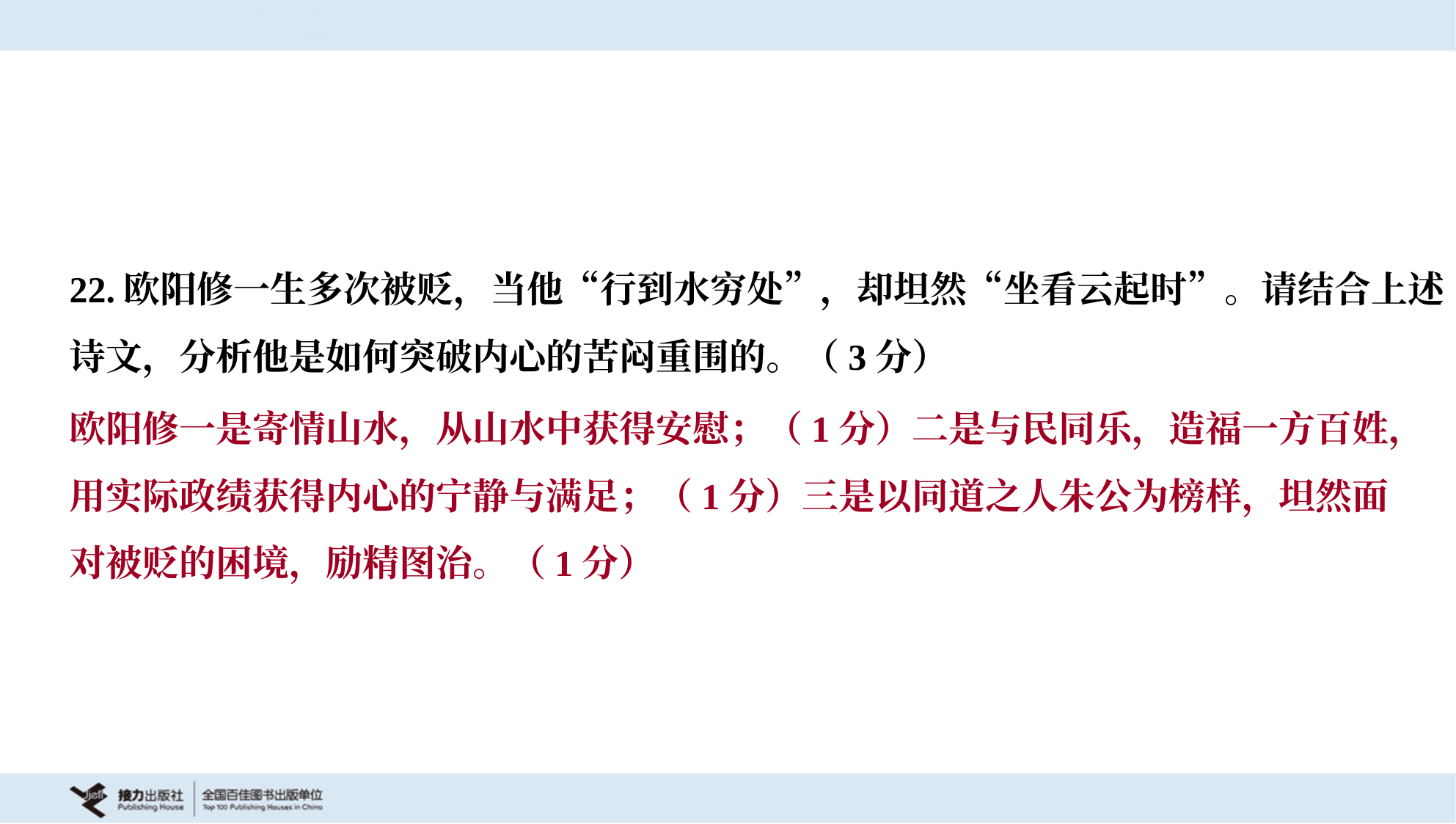

22.欧阳修一生多次被贬，当他“行到水穷处”，却坦然“坐看云起时”。请结合上述
诗文，分析他是如何突破内心的苦闷重围的。（3分）
欧阳修一是寄情山水，从山水中获得安慰；（1分）二是与民同乐，造福一方百姓，
用实际政绩获得内心的宁静与满足；（1分）三是以同道之人朱公为榜样，坦然面
对被贬的困境，励精图治。（1分）